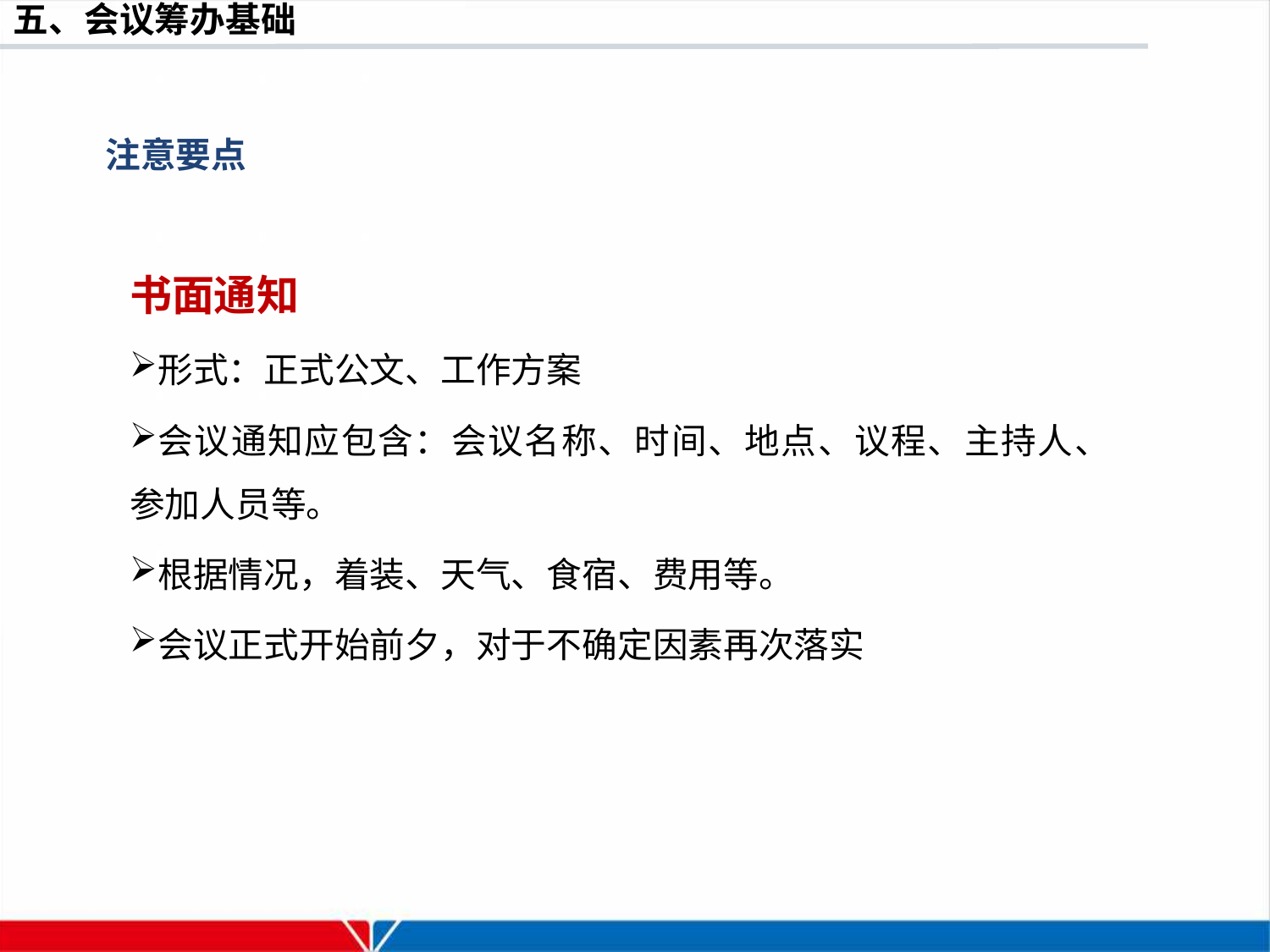

注意要点
书面通知
形式：正式公文、工作方案
会议通知应包含：会议名称、时间、地点、议程、主持人、参加人员等。
根据情况，着装、天气、食宿、费用等。
会议正式开始前夕，对于不确定因素再次落实